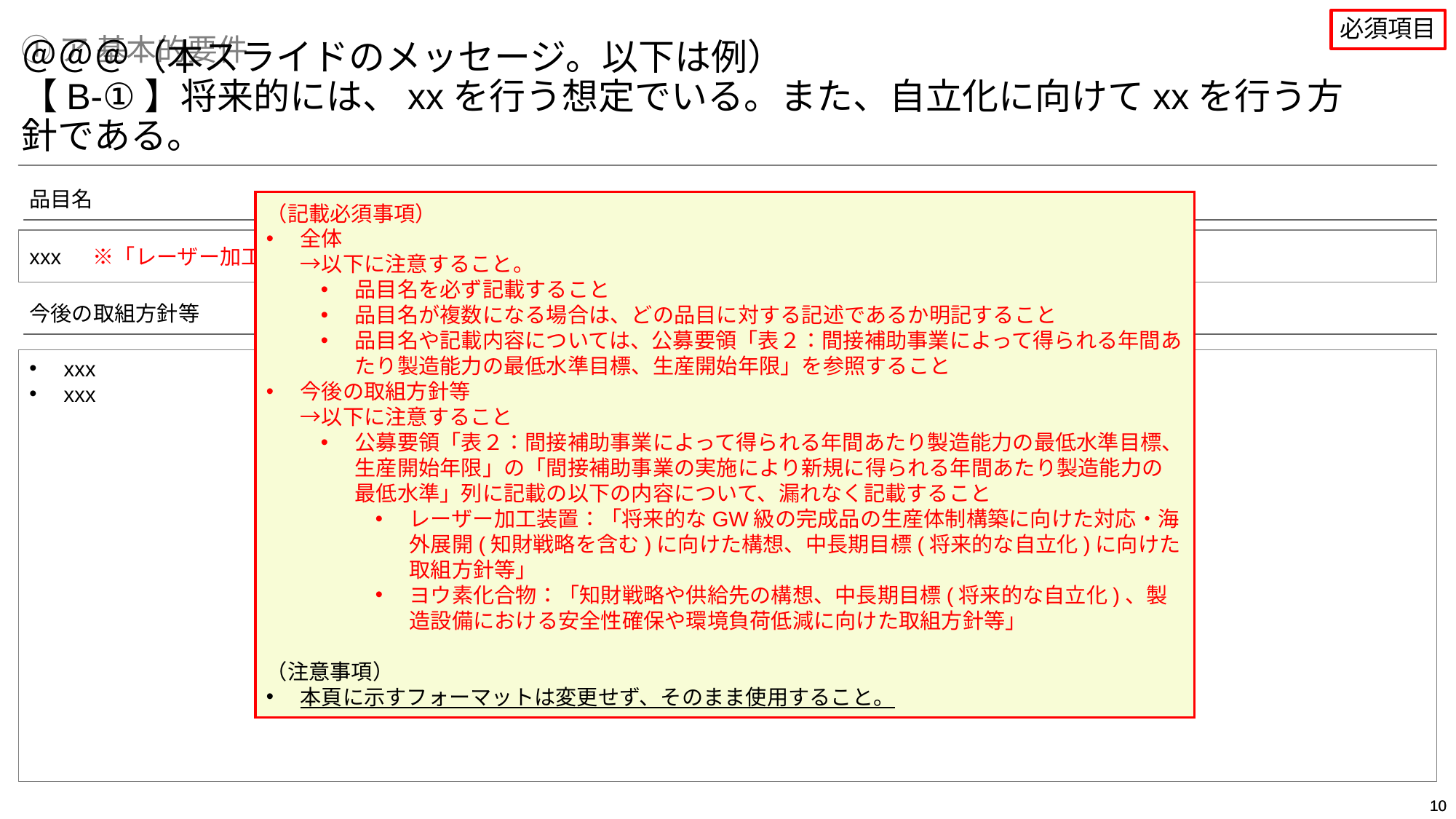

必須項目
①ア 基本的要件
＠＠＠（本スライドのメッセージ。以下は例）
【B-①】将来的には、xxを行う想定でいる。また、自立化に向けてxxを行う方針である。
品目名
（記載必須事項）
全体
→以下に注意すること。
品目名を必ず記載すること
品目名が複数になる場合は、どの品目に対する記述であるか明記すること
品目名や記載内容については、公募要領「表２：間接補助事業によって得られる年間あたり製造能力の最低水準目標、生産開始年限」を参照すること
今後の取組方針等
→以下に注意すること
公募要領「表２：間接補助事業によって得られる年間あたり製造能力の最低水準目標、生産開始年限」の「間接補助事業の実施により新規に得られる年間あたり製造能力の最低水準」列に記載の以下の内容について、漏れなく記載すること
レーザー加工装置：「将来的なGW級の完成品の生産体制構築に向けた対応・海外展開(知財戦略を含む)に向けた構想、中長期目標(将来的な自立化)に向けた取組方針等」
ヨウ素化合物：「知財戦略や供給先の構想、中長期目標(将来的な自立化)、製造設備における安全性確保や環境負荷低減に向けた取組方針等」
（注意事項）
本頁に示すフォーマットは変更せず、そのまま使用すること。
xxx　 ※「レーザー加工装置」「ヨウ素化合物」のどちらか
今後の取組方針等
xxx
xxx